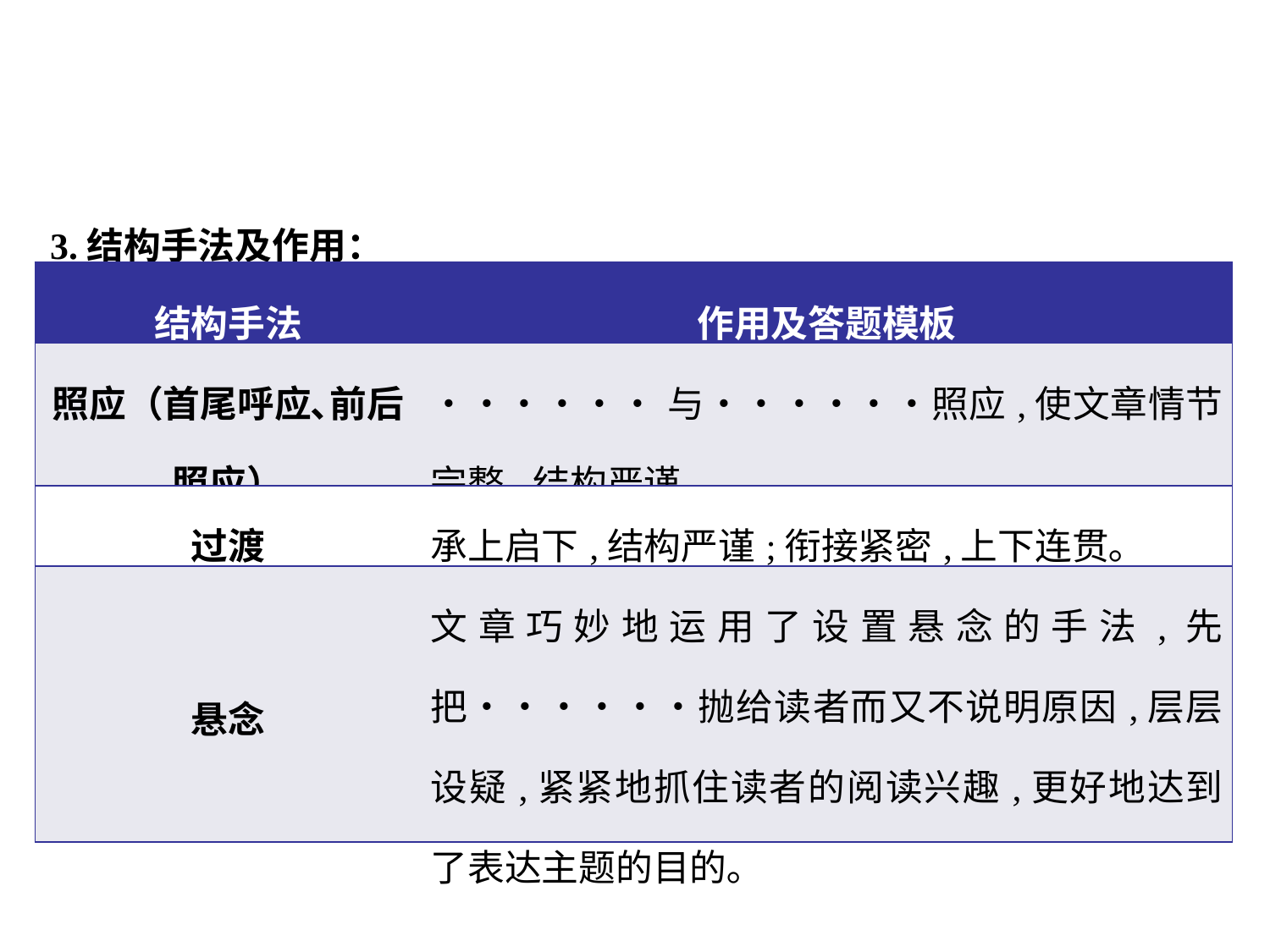

3.结构手法及作用：
| 结构手法 | 作用及答题模板 |
| --- | --- |
| 照应（首尾呼应､前后照应） | ••••••与••••••照应,使文章情节完整,结构严谨｡ |
| 过渡 | 承上启下,结构严谨;衔接紧密,上下连贯｡ |
| 悬念 | 文章巧妙地运用了设置悬念的手法,先把••••••抛给读者而又不说明原因,层层设疑,紧紧地抓住读者的阅读兴趣,更好地达到了表达主题的目的｡ |